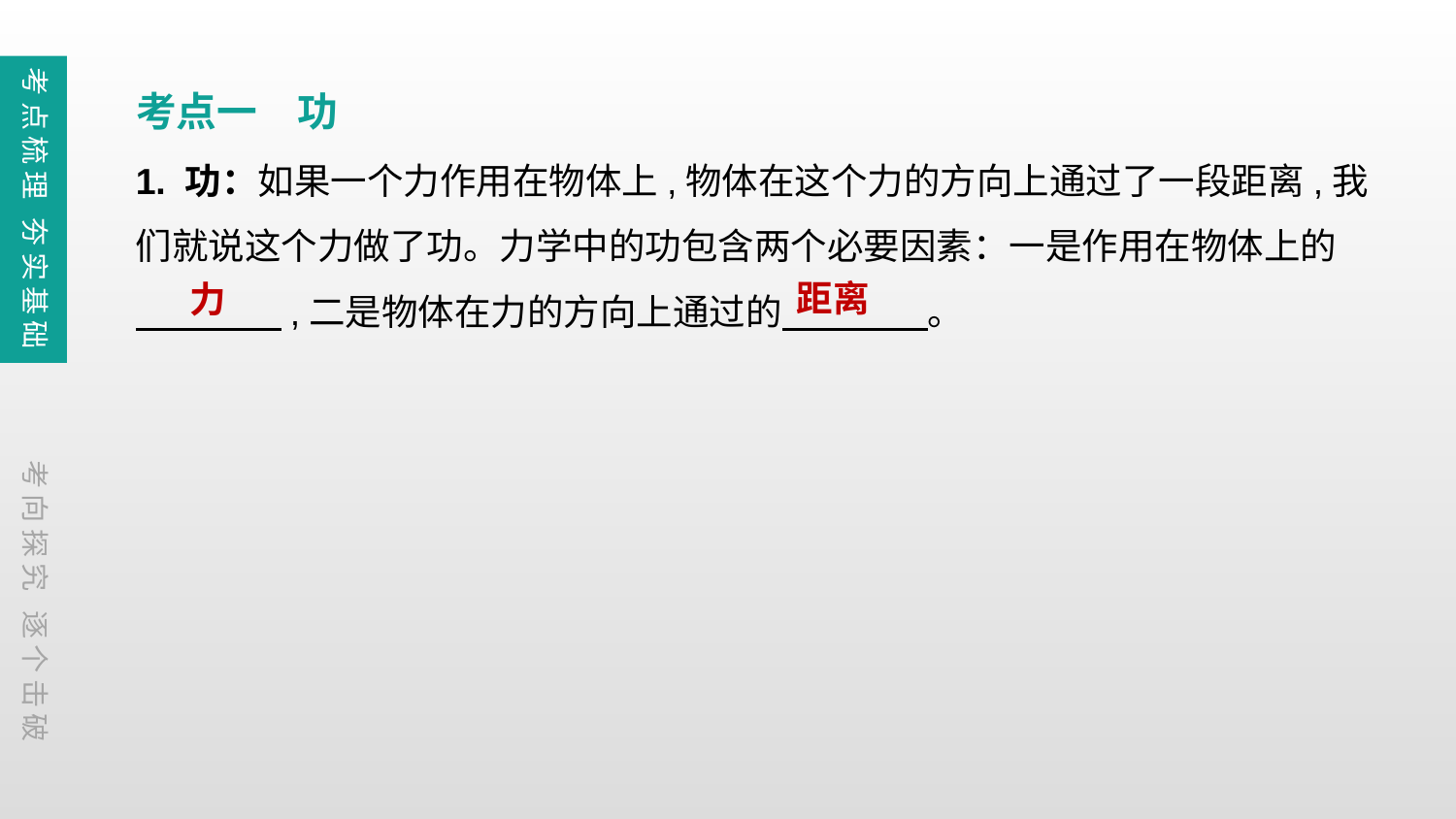

考点梳理 夯实基础
考点一　功
1. 功：如果一个力作用在物体上,物体在这个力的方向上通过了一段距离,我们就说这个力做了功。力学中的功包含两个必要因素：一是作用在物体上的
　　　　,二是物体在力的方向上通过的　　　　。
距离
力
考向探究 逐个击破